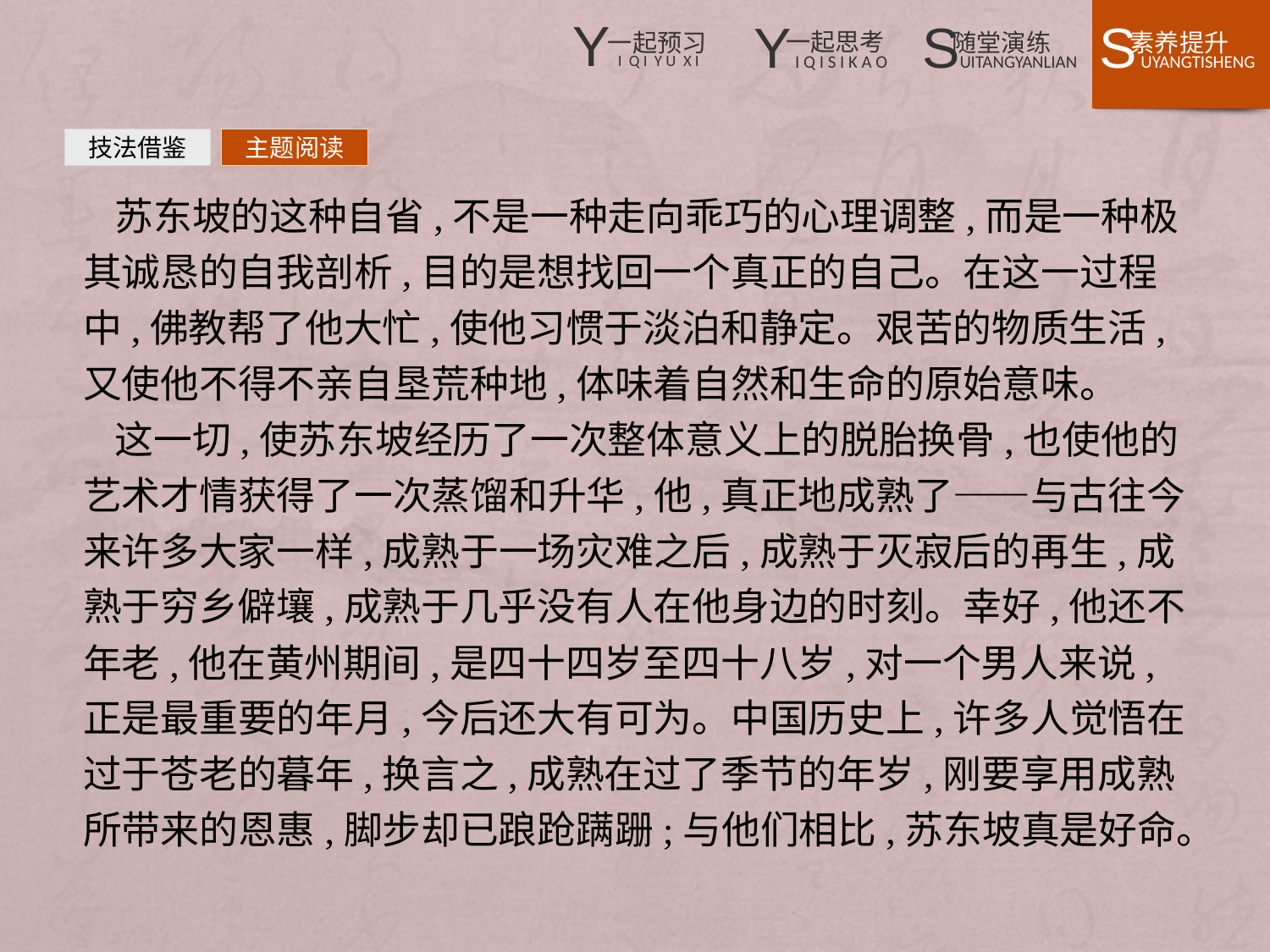

技法借鉴
主题阅读
苏东坡的这种自省,不是一种走向乖巧的心理调整,而是一种极其诚恳的自我剖析,目的是想找回一个真正的自己。在这一过程中,佛教帮了他大忙,使他习惯于淡泊和静定。艰苦的物质生活,又使他不得不亲自垦荒种地,体味着自然和生命的原始意味。
这一切,使苏东坡经历了一次整体意义上的脱胎换骨,也使他的艺术才情获得了一次蒸馏和升华,他,真正地成熟了——与古往今来许多大家一样,成熟于一场灾难之后,成熟于灭寂后的再生,成熟于穷乡僻壤,成熟于几乎没有人在他身边的时刻。幸好,他还不年老,他在黄州期间,是四十四岁至四十八岁,对一个男人来说,正是最重要的年月,今后还大有可为。中国历史上,许多人觉悟在过于苍老的暮年,换言之,成熟在过了季节的年岁,刚要享用成熟所带来的恩惠,脚步却已踉跄蹒跚;与他们相比,苏东坡真是好命。